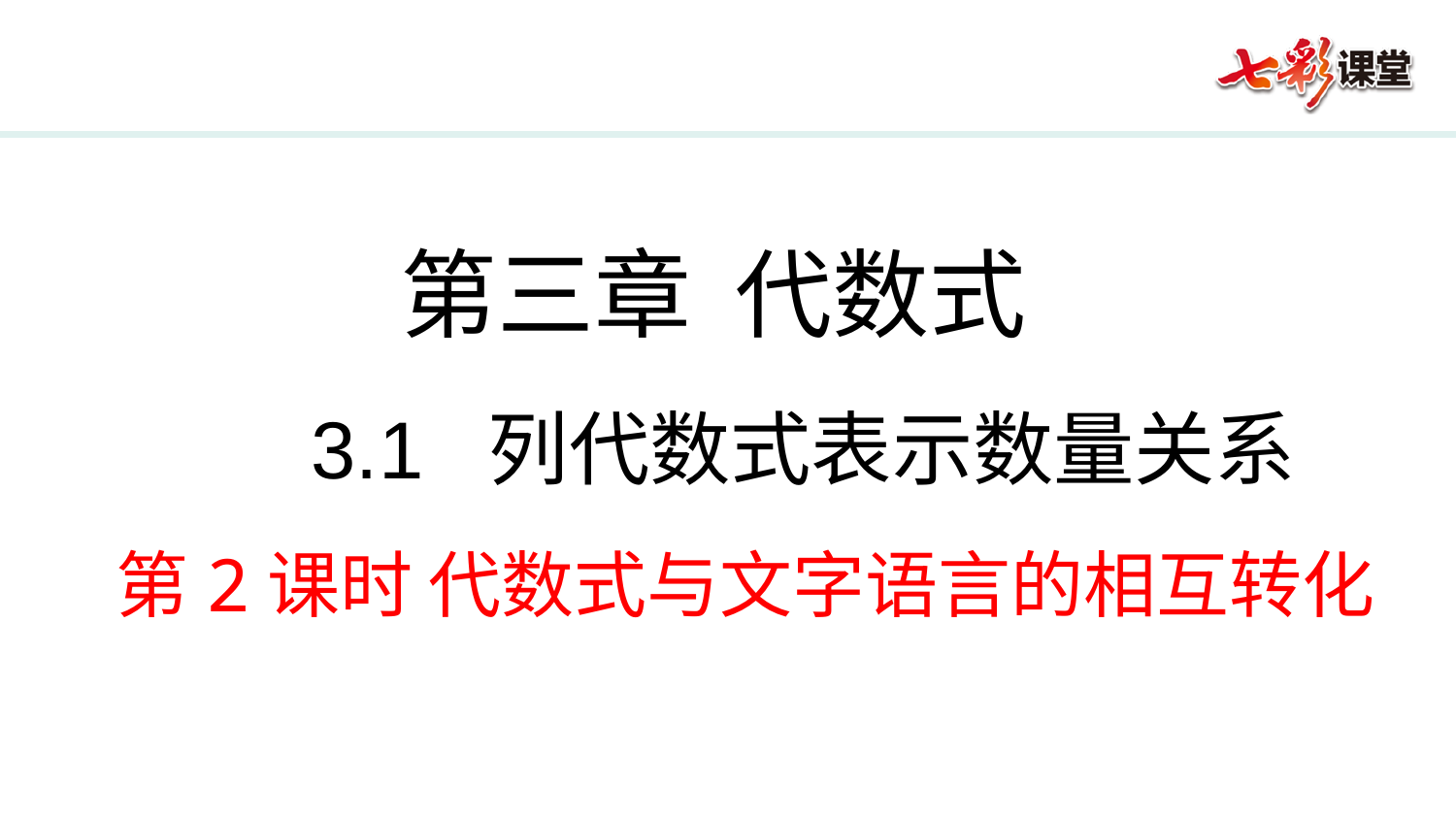

第三章  代数式
        3.1  列代数式表示数量关系
  第2课时 代数式与文字语言的相互转化